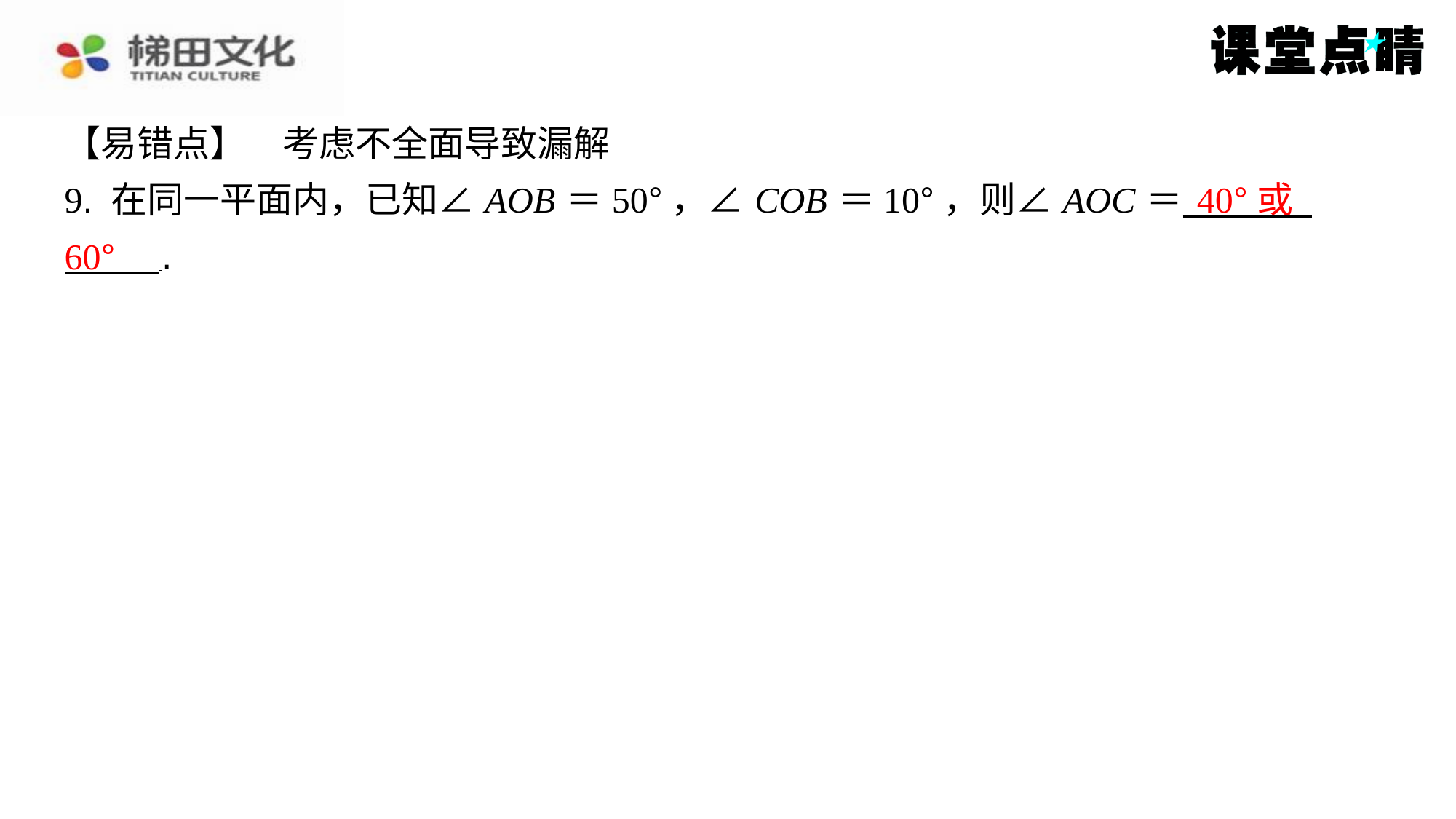

【易错点】　考虑不全面导致漏解
9. 在同一平面内，已知∠ AOB ＝50°，∠ COB ＝10°，则∠ AOC ＝                    ⁠
               ⁠.
40°或
60°